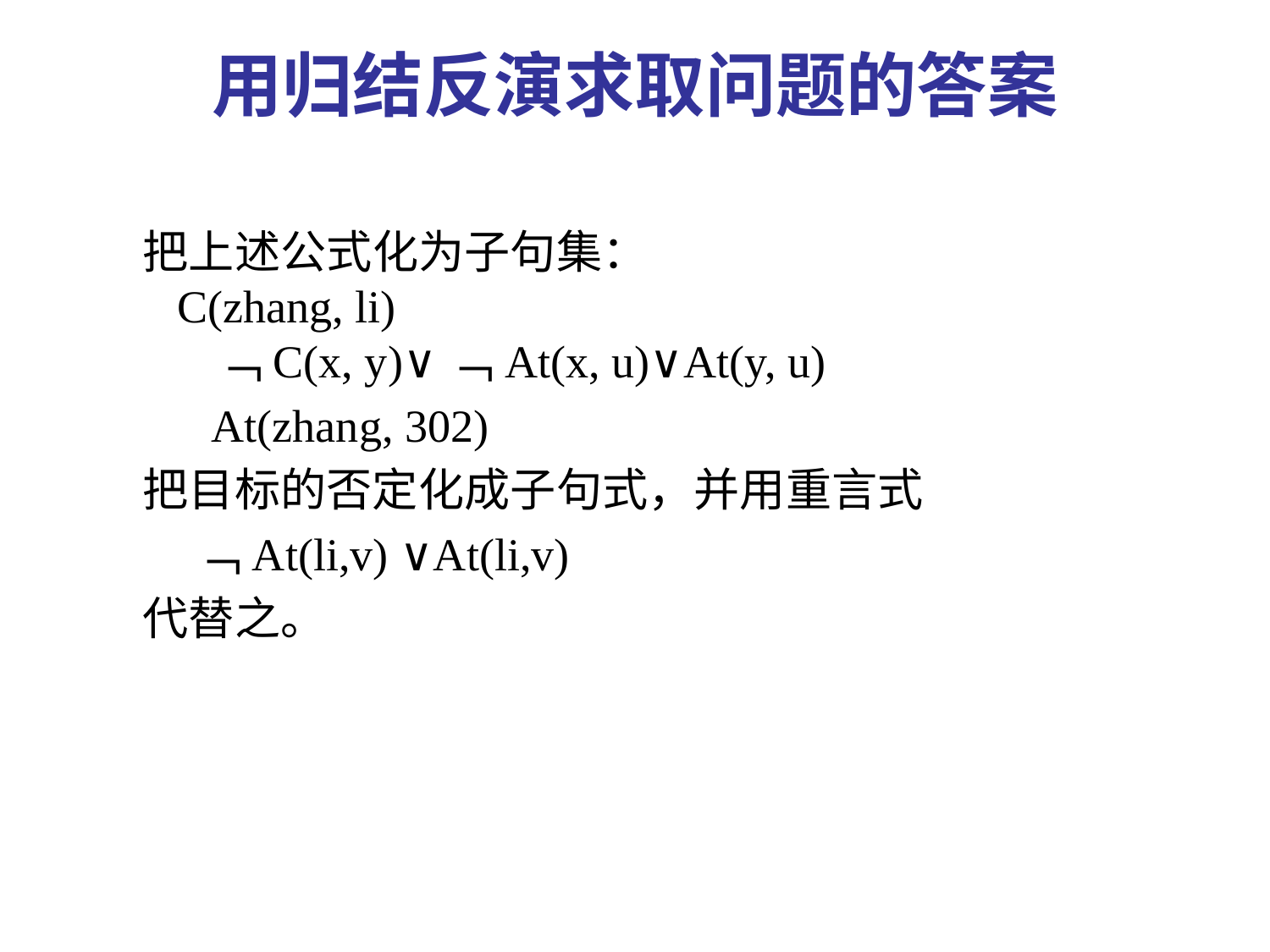

# 用归结反演求取问题的答案
把上述公式化为子句集：
   C(zhang, li)
      ﹁C(x, y)∨﹁At(x, u)∨At(y, u)
      At(zhang, 302)
把目标的否定化成子句式，并用重言式
    ﹁At(li,v) ∨At(li,v)
代替之。